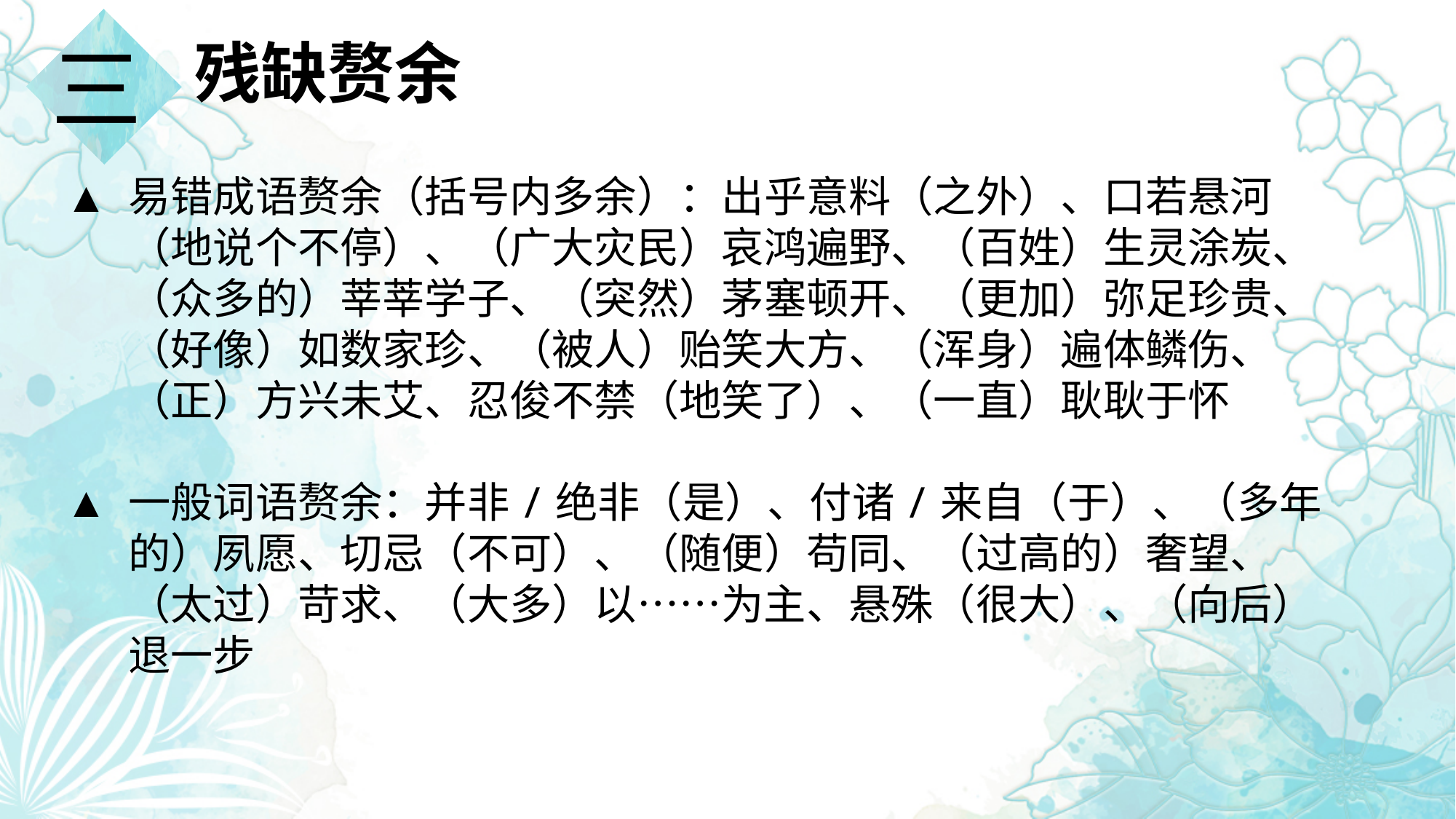

三
残缺赘余

易错成语赘余（括号内多余）：出乎意料（之外）、口若悬河（地说个不停）、（广大灾民）哀鸿遍野、（百姓）生灵涂炭、（众多的）莘莘学子、（突然）茅塞顿开、（更加）弥足珍贵、（好像）如数家珍、（被人）贻笑大方、（浑身）遍体鳞伤、（正）方兴未艾、忍俊不禁（地笑了）、（一直）耿耿于怀

一般词语赘余：并非/绝非（是）、付诸/来自（于）、（多年的）夙愿、切忌（不可）、（随便）苟同、（过高的）奢望、（太过）苛求、（大多）以……为主、悬殊（很大）、（向后）退一步